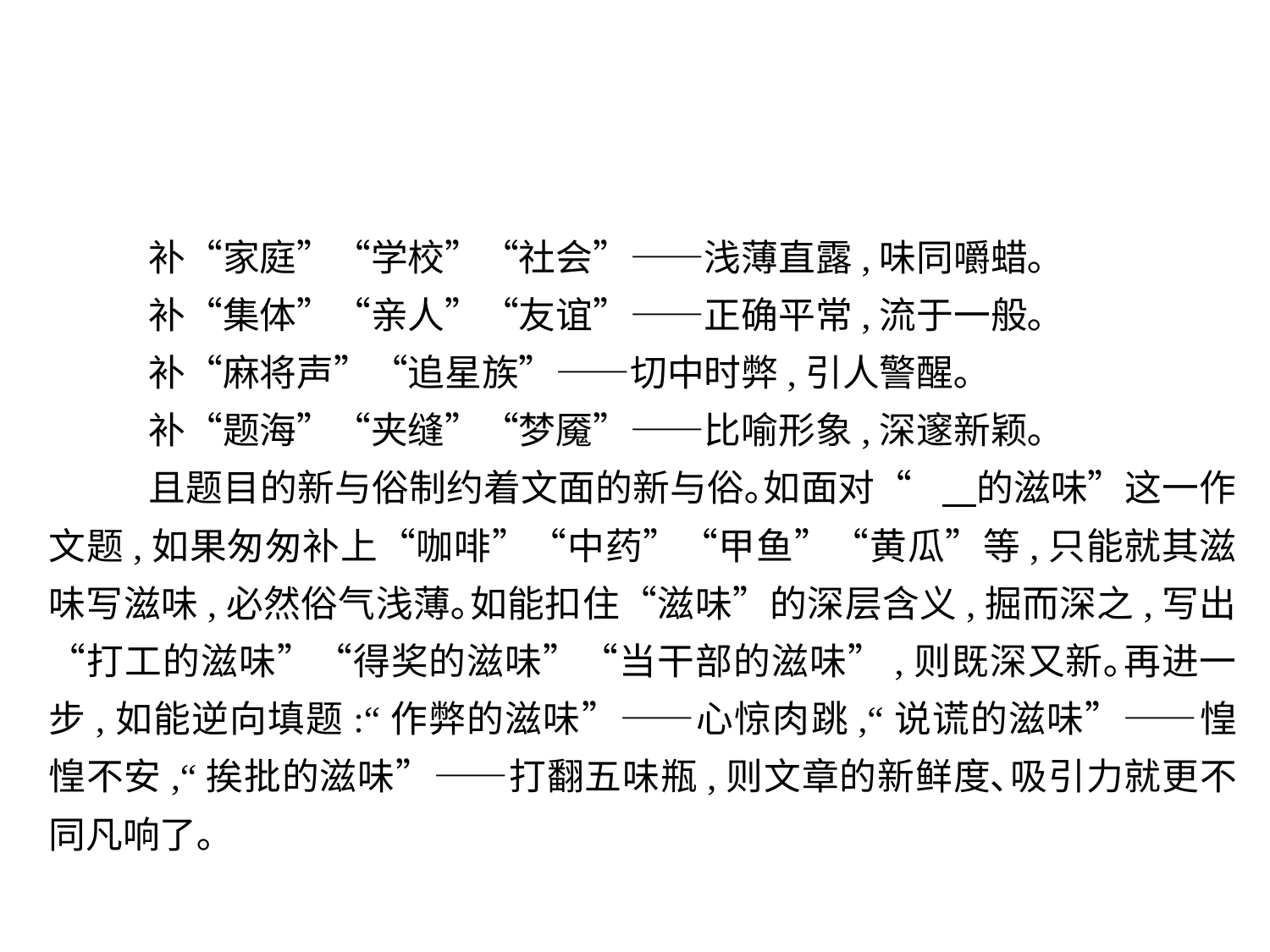

补“家庭”“学校”“社会”——浅薄直露,味同嚼蜡｡
补“集体”“亲人”“友谊”——正确平常,流于一般｡
补“麻将声”“追星族”——切中时弊,引人警醒｡
补“题海”“夹缝”“梦魇”——比喻形象,深邃新颖｡
且题目的新与俗制约着文面的新与俗｡如面对“	    的滋味”这一作文题,如果匆匆补上“咖啡”“中药”“甲鱼”“黄瓜”等,只能就其滋味写滋味,必然俗气浅薄｡如能扣住“滋味”的深层含义,掘而深之,写出“打工的滋味”“得奖的滋味”“当干部的滋味”,则既深又新｡再进一步,如能逆向填题:“作弊的滋味”——心惊肉跳,“说谎的滋味”——惶惶不安,“挨批的滋味”——打翻五味瓶,则文章的新鲜度､吸引力就更不同凡响了｡